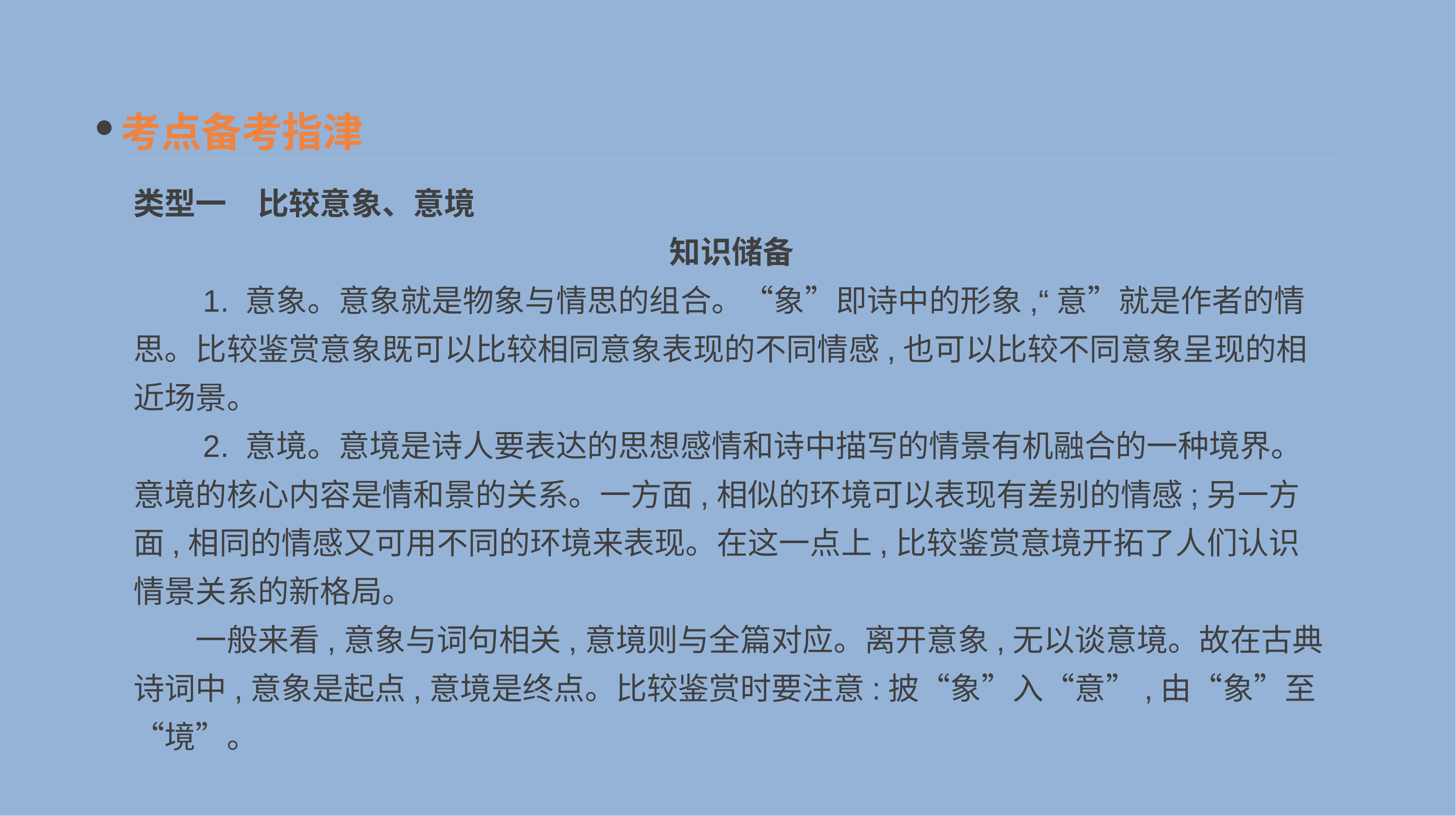

考点备考指津

类型一　比较意象、意境
　知识储备
　　1. 意象。意象就是物象与情思的组合。“象”即诗中的形象,“意”就是作者的情思。比较鉴赏意象既可以比较相同意象表现的不同情感,也可以比较不同意象呈现的相近场景。
　　2. 意境。意境是诗人要表达的思想感情和诗中描写的情景有机融合的一种境界。意境的核心内容是情和景的关系。一方面,相似的环境可以表现有差别的情感;另一方面,相同的情感又可用不同的环境来表现。在这一点上,比较鉴赏意境开拓了人们认识情景关系的新格局。
　　一般来看,意象与词句相关,意境则与全篇对应。离开意象,无以谈意境。故在古典诗词中,意象是起点,意境是终点。比较鉴赏时要注意:披“象”入“意”,由“象”至“境”。